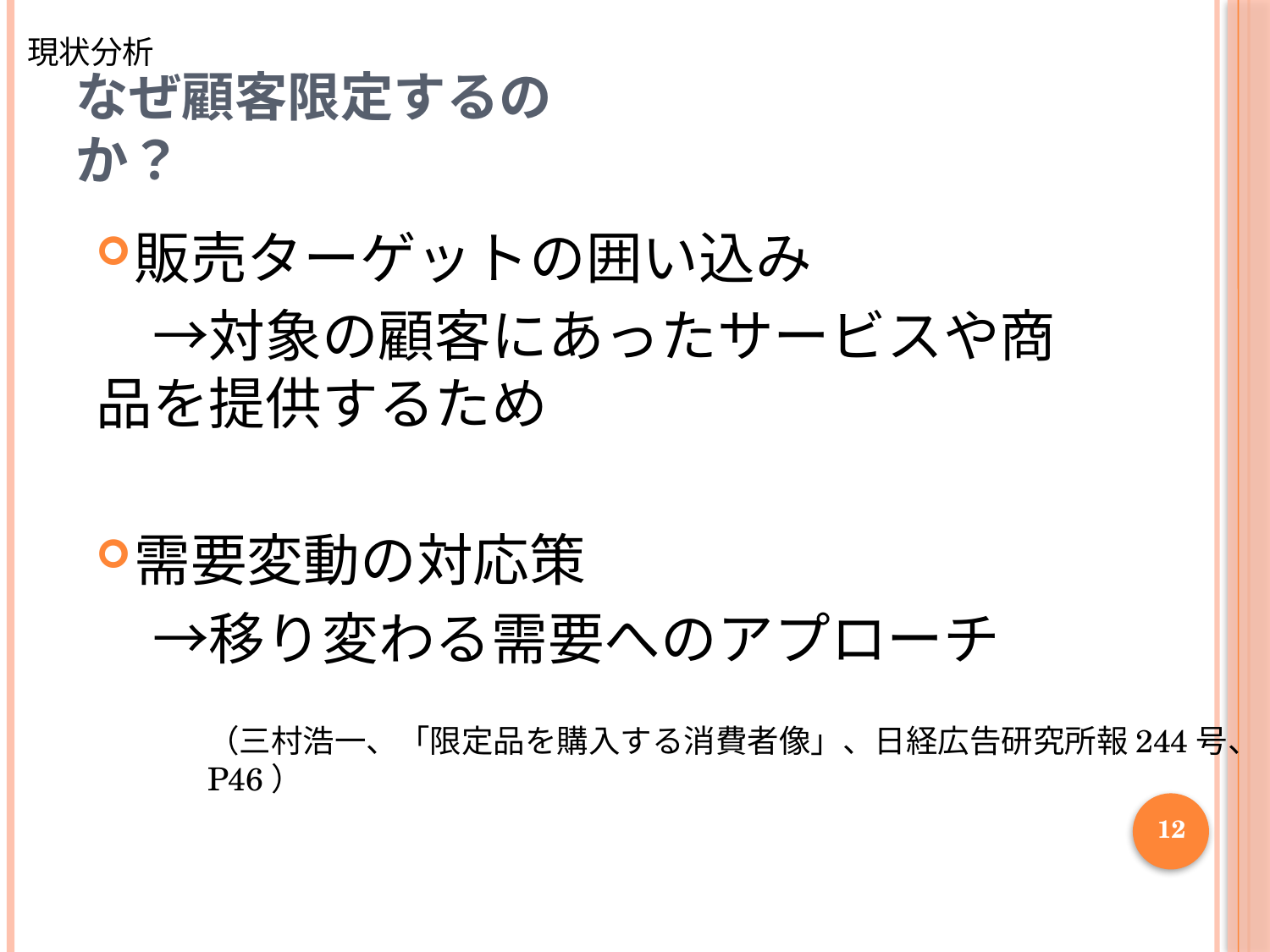

現状分析
# なぜ顧客限定するのか？
販売ターゲットの囲い込み
　→対象の顧客にあったサービスや商品を提供するため

需要変動の対応策
　→移り変わる需要へのアプローチ

（三村浩一、「限定品を購入する消費者像」、日経広告研究所報244号、P46）
12